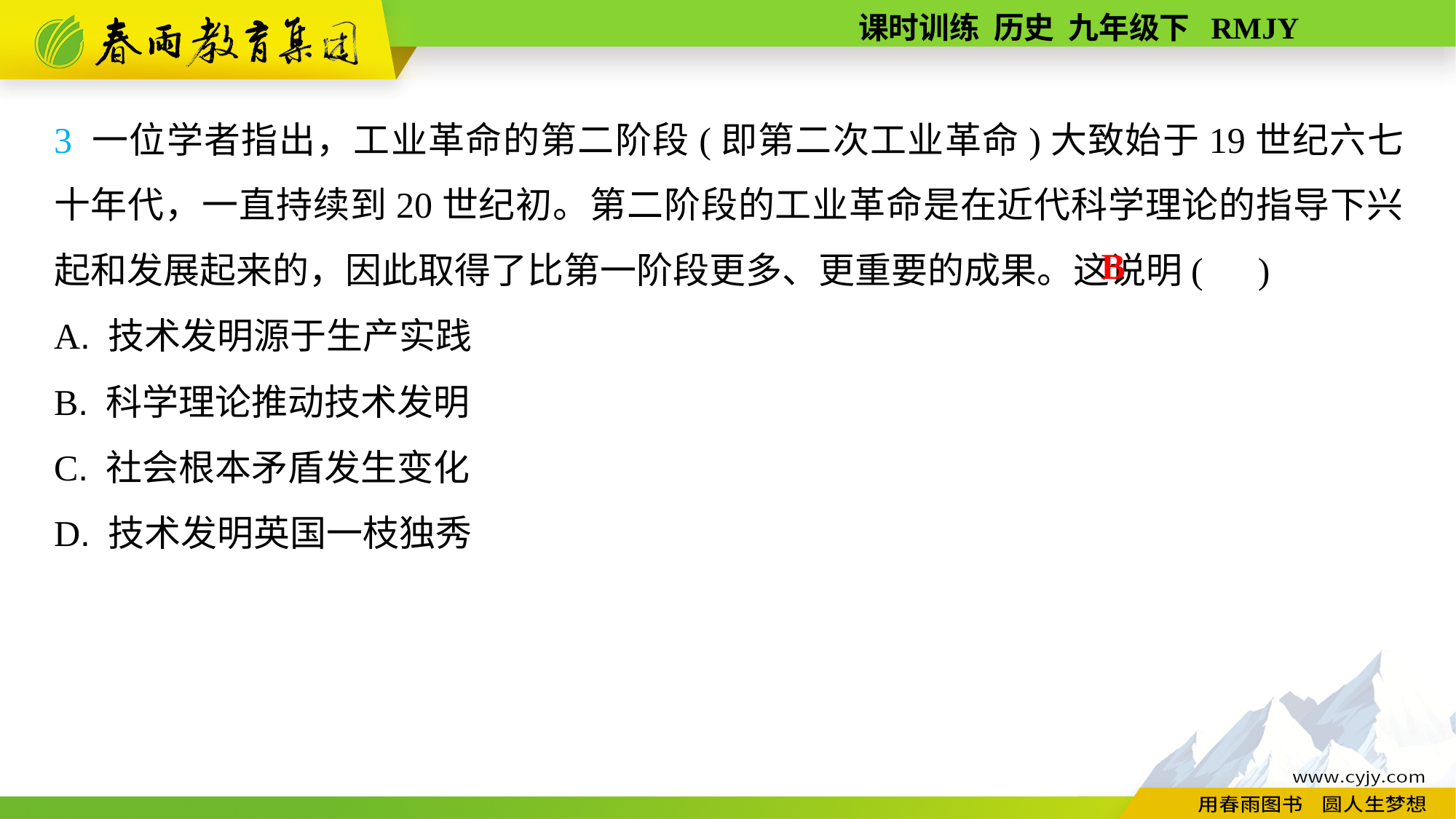

3 一位学者指出，工业革命的第二阶段(即第二次工业革命)大致始于19世纪六七十年代，一直持续到20世纪初。第二阶段的工业革命是在近代科学理论的指导下兴起和发展起来的，因此取得了比第一阶段更多、更重要的成果。这说明(      )
A. 技术发明源于生产实践
B. 科学理论推动技术发明
C. 社会根本矛盾发生变化
D. 技术发明英国一枝独秀
B